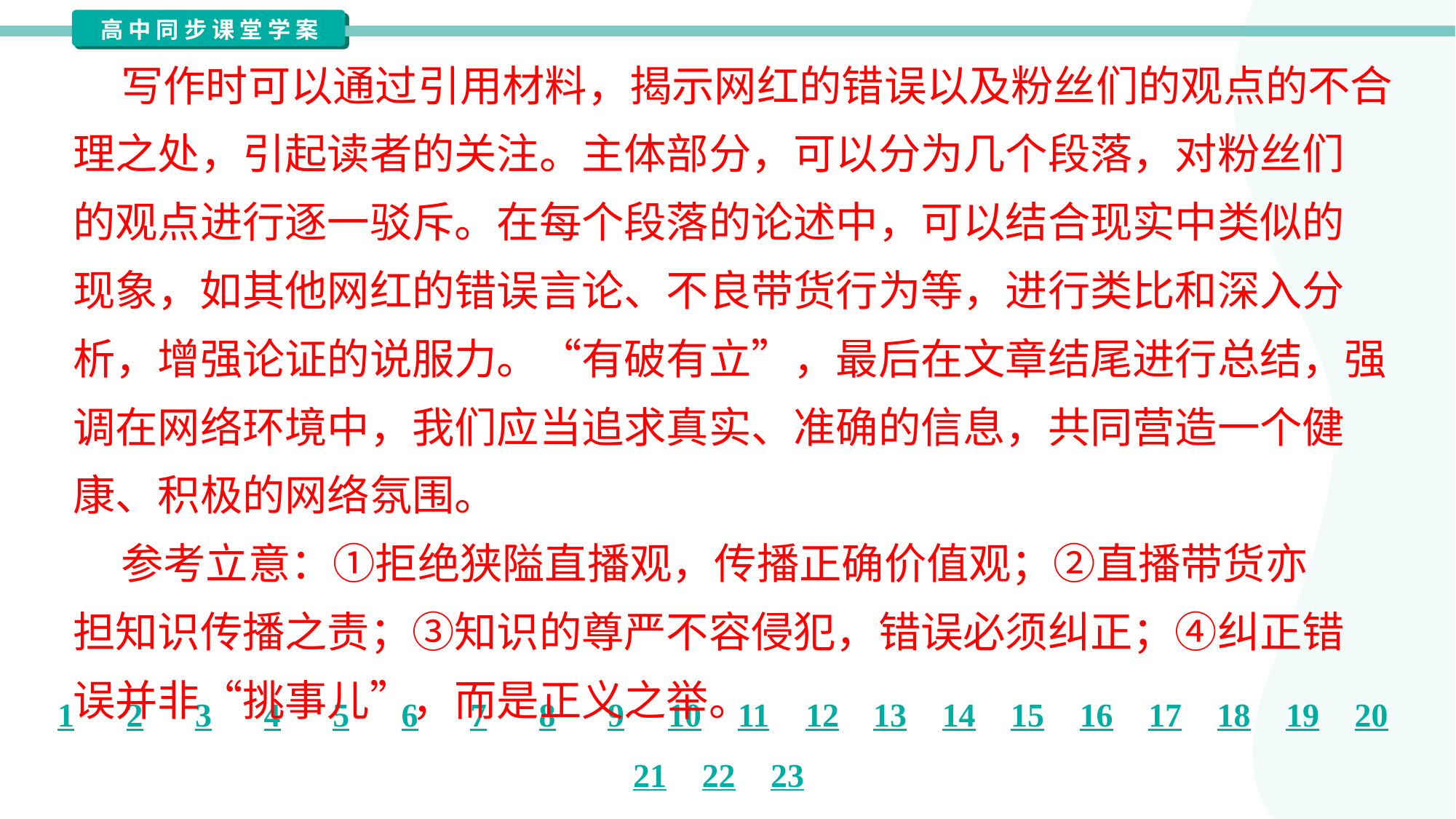

写作时可以通过引用材料，揭示网红的错误以及粉丝们的观点的不合
理之处，引起读者的关注。主体部分，可以分为几个段落，对粉丝们
的观点进行逐一驳斥。在每个段落的论述中，可以结合现实中类似的
现象，如其他网红的错误言论、不良带货行为等，进行类比和深入分
析，增强论证的说服力。“有破有立”，最后在文章结尾进行总结，强
调在网络环境中，我们应当追求真实、准确的信息，共同营造一个健
康、积极的网络氛围。
    参考立意：①拒绝狭隘直播观，传播正确价值观；②直播带货亦
担知识传播之责；③知识的尊严不容侵犯，错误必须纠正；④纠正错
误并非“挑事儿”，而是正义之举。